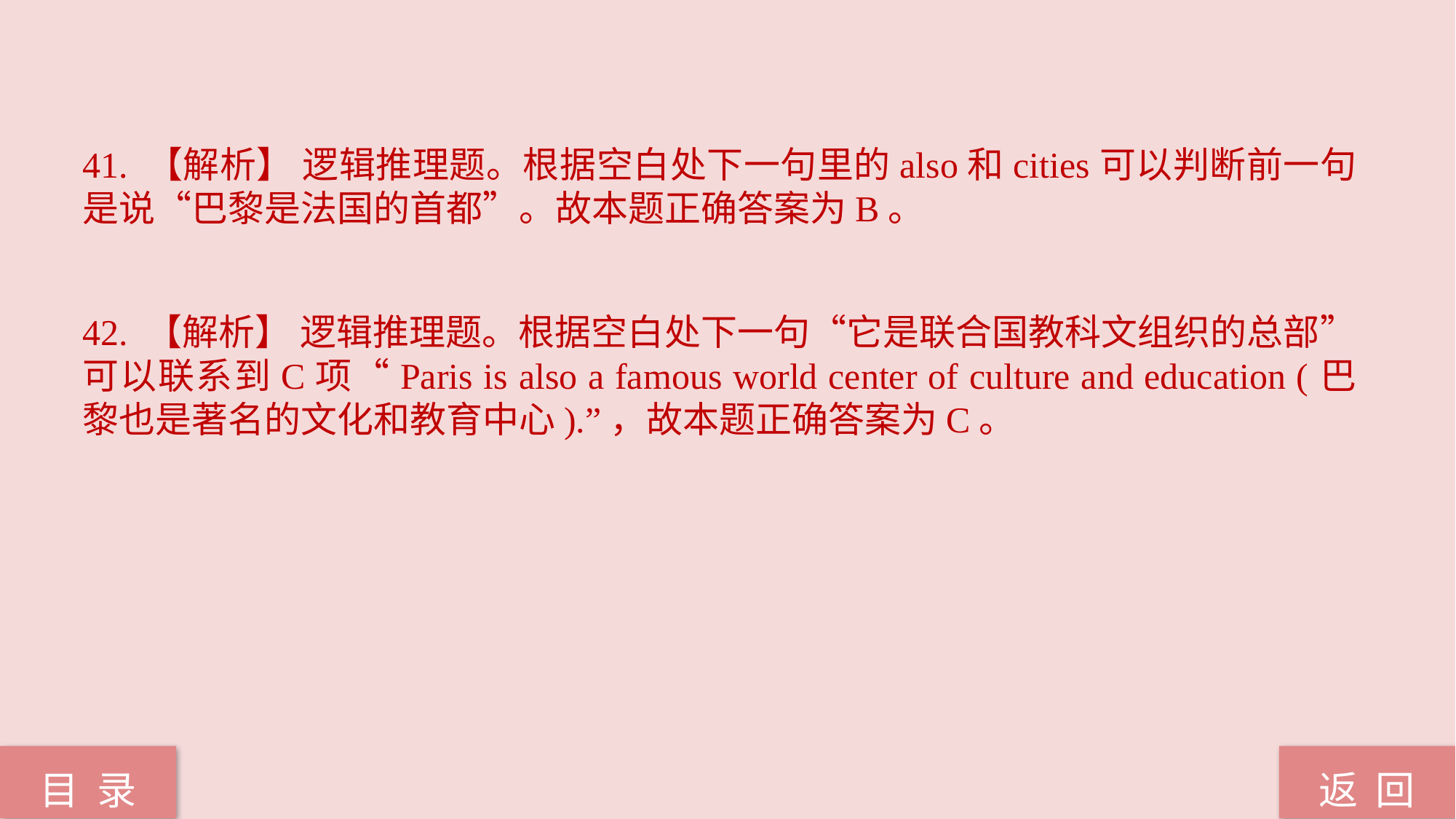

41. 【解析】 逻辑推理题。根据空白处下一句里的also和cities可以判断前一句是说“巴黎是法国的首都”。故本题正确答案为B。

42. 【解析】 逻辑推理题。根据空白处下一句“它是联合国教科文组织的总部”可以联系到C项“Paris is also a famous world center of culture and education (巴黎也是著名的文化和教育中心).”，故本题正确答案为C。
返  回